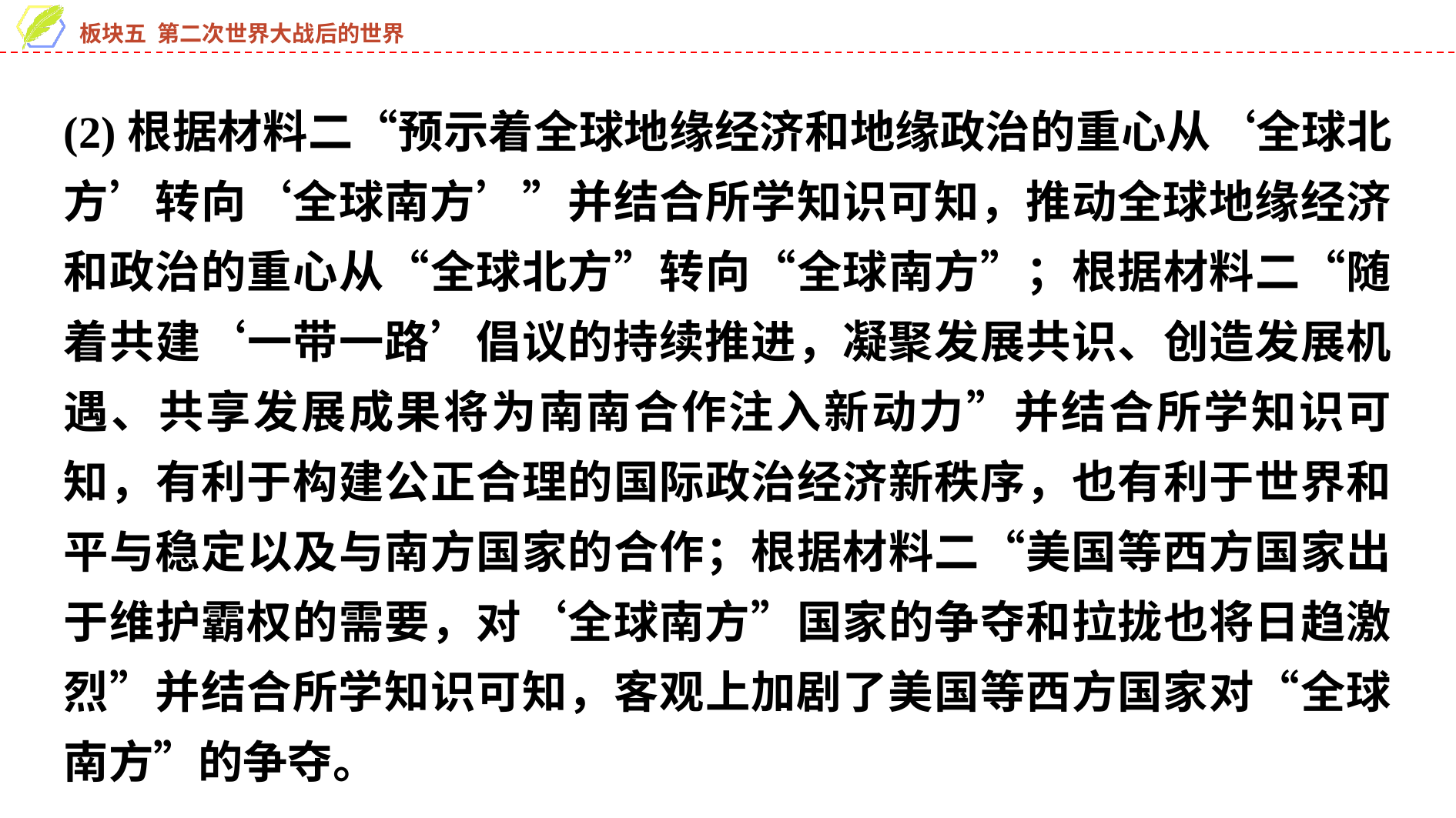

(2)根据材料二“预示着全球地缘经济和地缘政治的重心从‘全球北方’转向‘全球南方’”并结合所学知识可知，推动全球地缘经济和政治的重心从“全球北方”转向“全球南方”；根据材料二“随着共建‘一带一路’倡议的持续推进，凝聚发展共识、创造发展机遇、共享发展成果将为南南合作注入新动力”并结合所学知识可知，有利于构建公正合理的国际政治经济新秩序，也有利于世界和平与稳定以及与南方国家的合作；根据材料二“美国等西方国家出于维护霸权的需要，对‘全球南方”国家的争夺和拉拢也将日趋激烈”并结合所学知识可知，客观上加剧了美国等西方国家对“全球南方”的争夺。